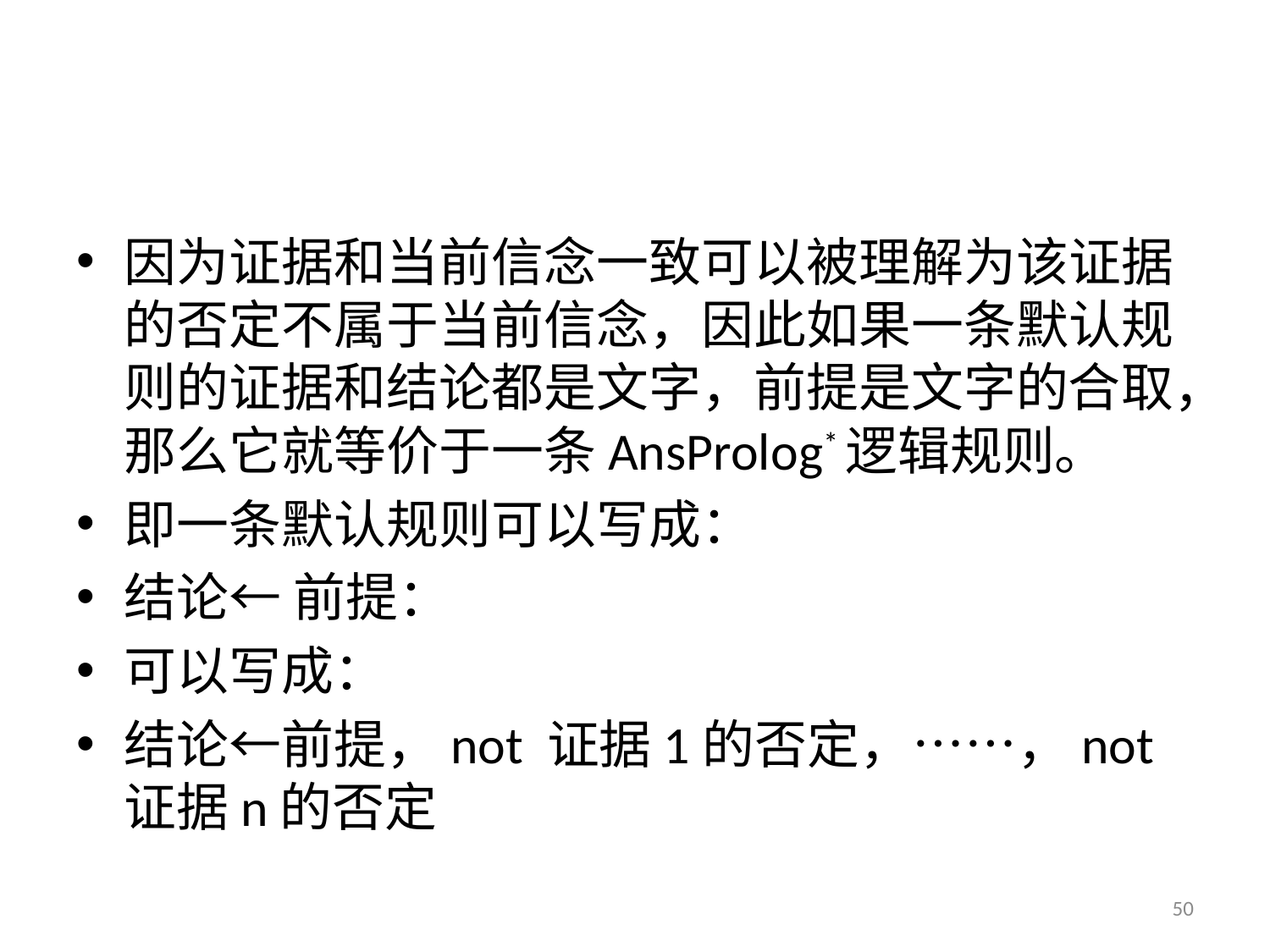

#
因为证据和当前信念一致可以被理解为该证据的否定不属于当前信念，因此如果一条默认规则的证据和结论都是文字，前提是文字的合取，那么它就等价于一条AnsProlog*逻辑规则。
即一条默认规则可以写成：
结论← 前提：
可以写成：
结论←前提，not 证据1的否定，……，not证据n的否定
50